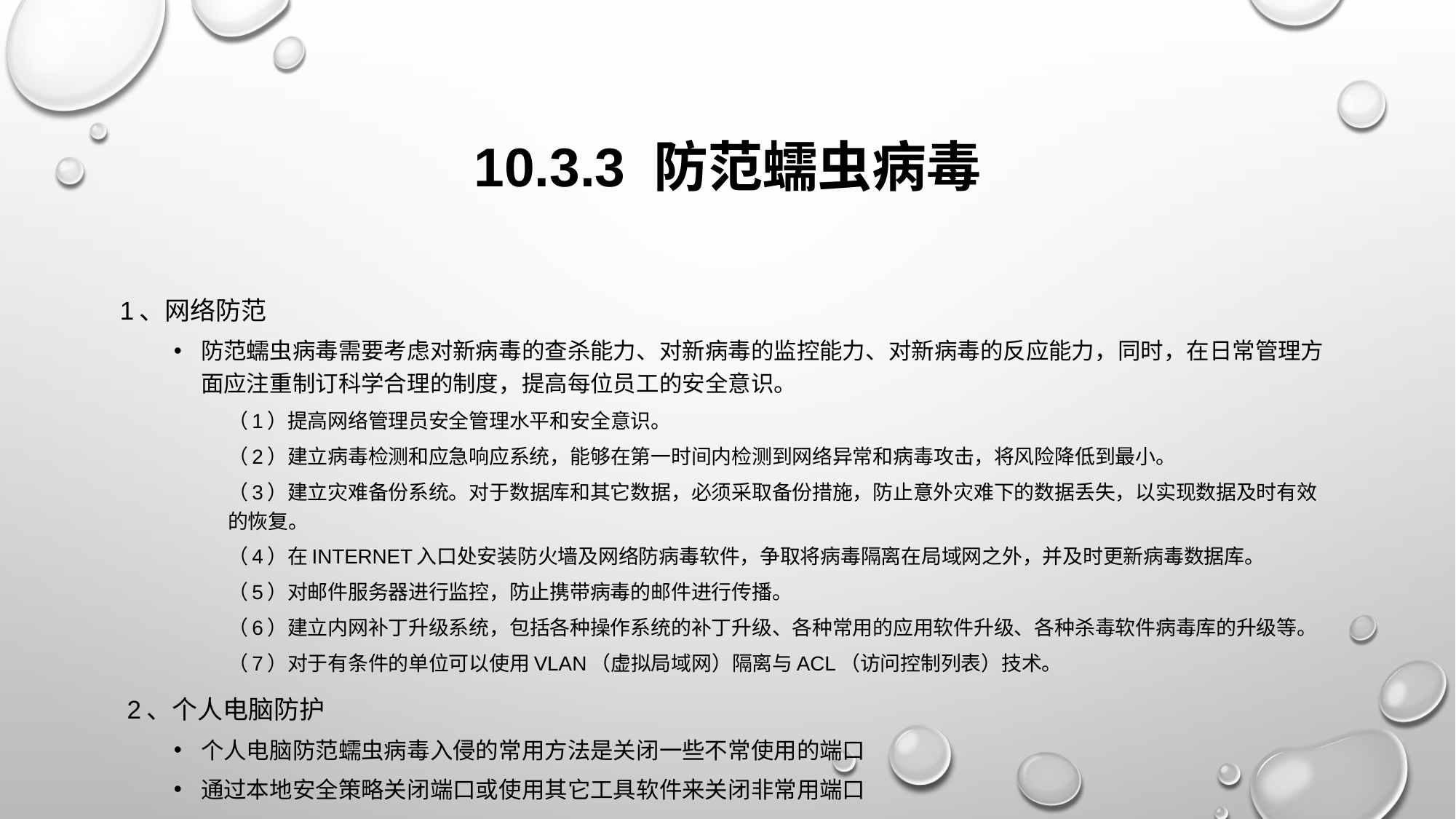

# 10.3.3 防范蠕虫病毒
1、网络防范
防范蠕虫病毒需要考虑对新病毒的查杀能力、对新病毒的监控能力、对新病毒的反应能力，同时，在日常管理方面应注重制订科学合理的制度，提高每位员工的安全意识。
（1）提高网络管理员安全管理水平和安全意识。
（2）建立病毒检测和应急响应系统，能够在第一时间内检测到网络异常和病毒攻击，将风险降低到最小。
（3）建立灾难备份系统。对于数据库和其它数据，必须采取备份措施，防止意外灾难下的数据丢失，以实现数据及时有效的恢复。
（4）在Internet入口处安装防火墙及网络防病毒软件，争取将病毒隔离在局域网之外，并及时更新病毒数据库。
（5）对邮件服务器进行监控，防止携带病毒的邮件进行传播。
（6）建立内网补丁升级系统，包括各种操作系统的补丁升级、各种常用的应用软件升级、各种杀毒软件病毒库的升级等。
（7）对于有条件的单位可以使用VLAN（虚拟局域网）隔离与ACL（访问控制列表）技术。
 2、个人电脑防护
个人电脑防范蠕虫病毒入侵的常用方法是关闭一些不常使用的端口
通过本地安全策略关闭端口或使用其它工具软件来关闭非常用端口